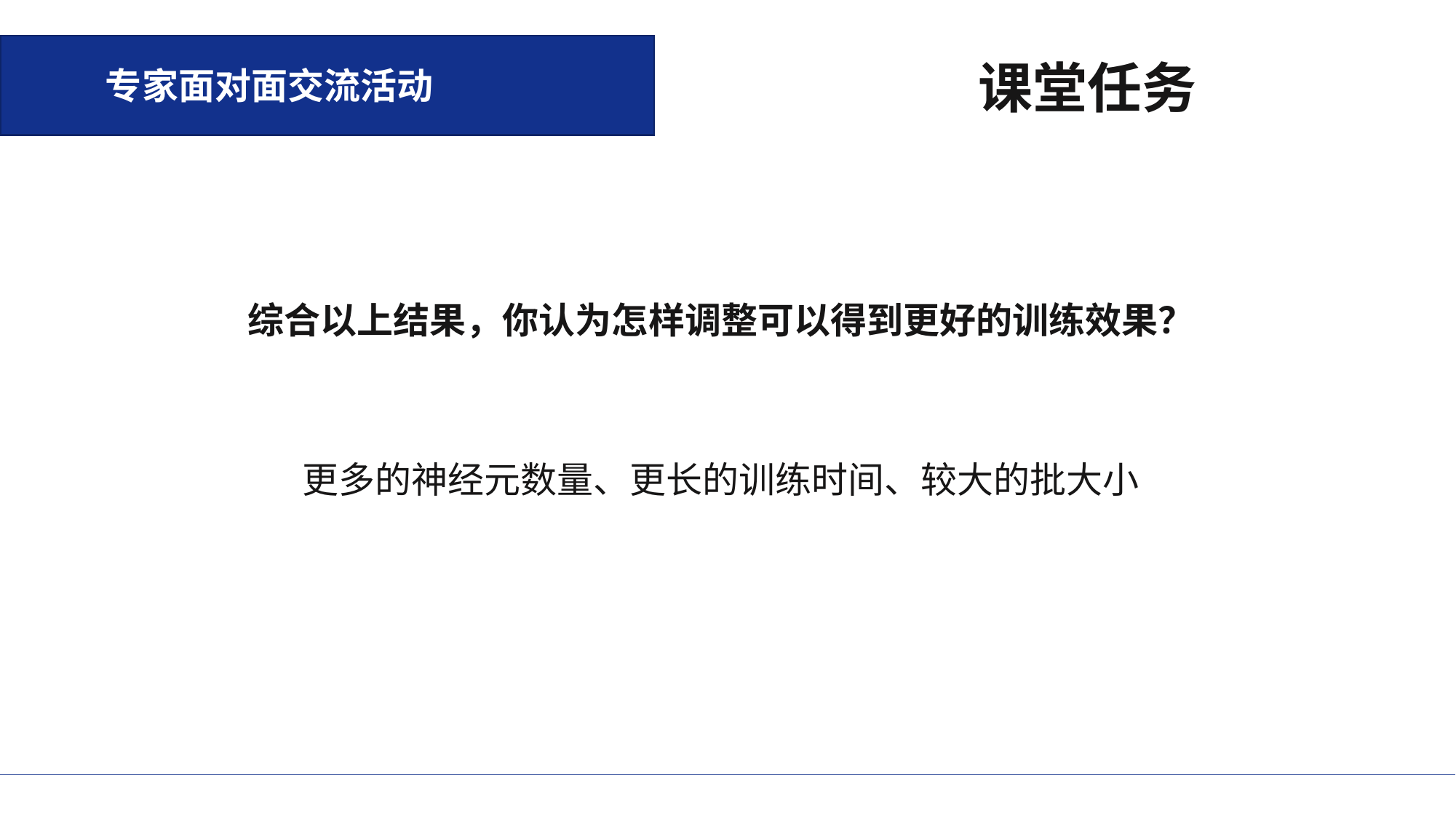

专家面对面交流活动
课堂任务
综合以上结果，你认为怎样调整可以得到更好的训练效果？
更多的神经元数量、更长的训练时间、较大的批大小